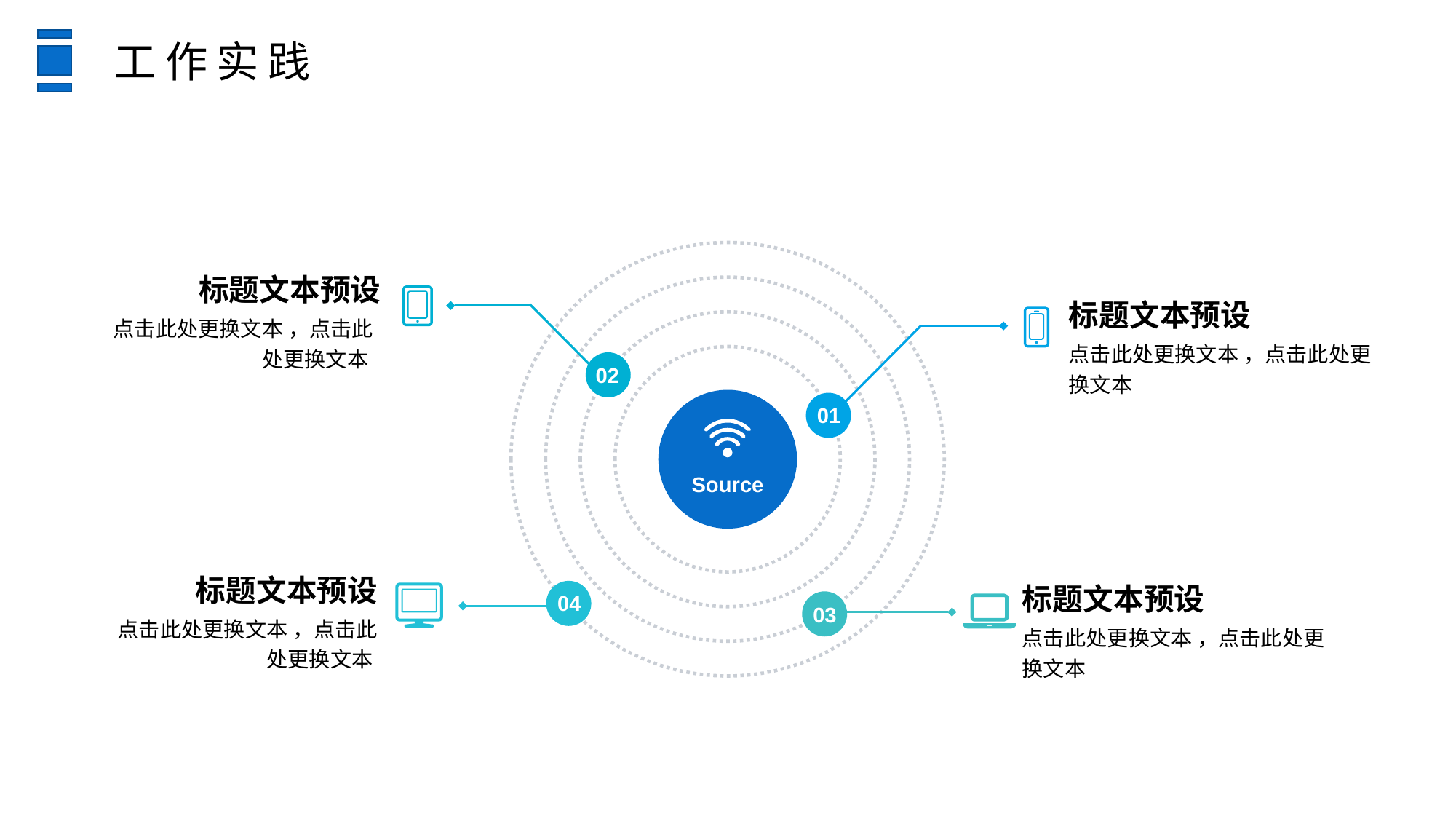

工作实践

标题文本预设

标题文本预设
点击此处更换文本 ，点击此处更换文本

点击此处更换文本 ，点击此处更换文本

02

01

Source
标题文本预设
标题文本预设

04

03
点击此处更换文本 ，点击此处更换文本
点击此处更换文本 ，点击此处更换文本